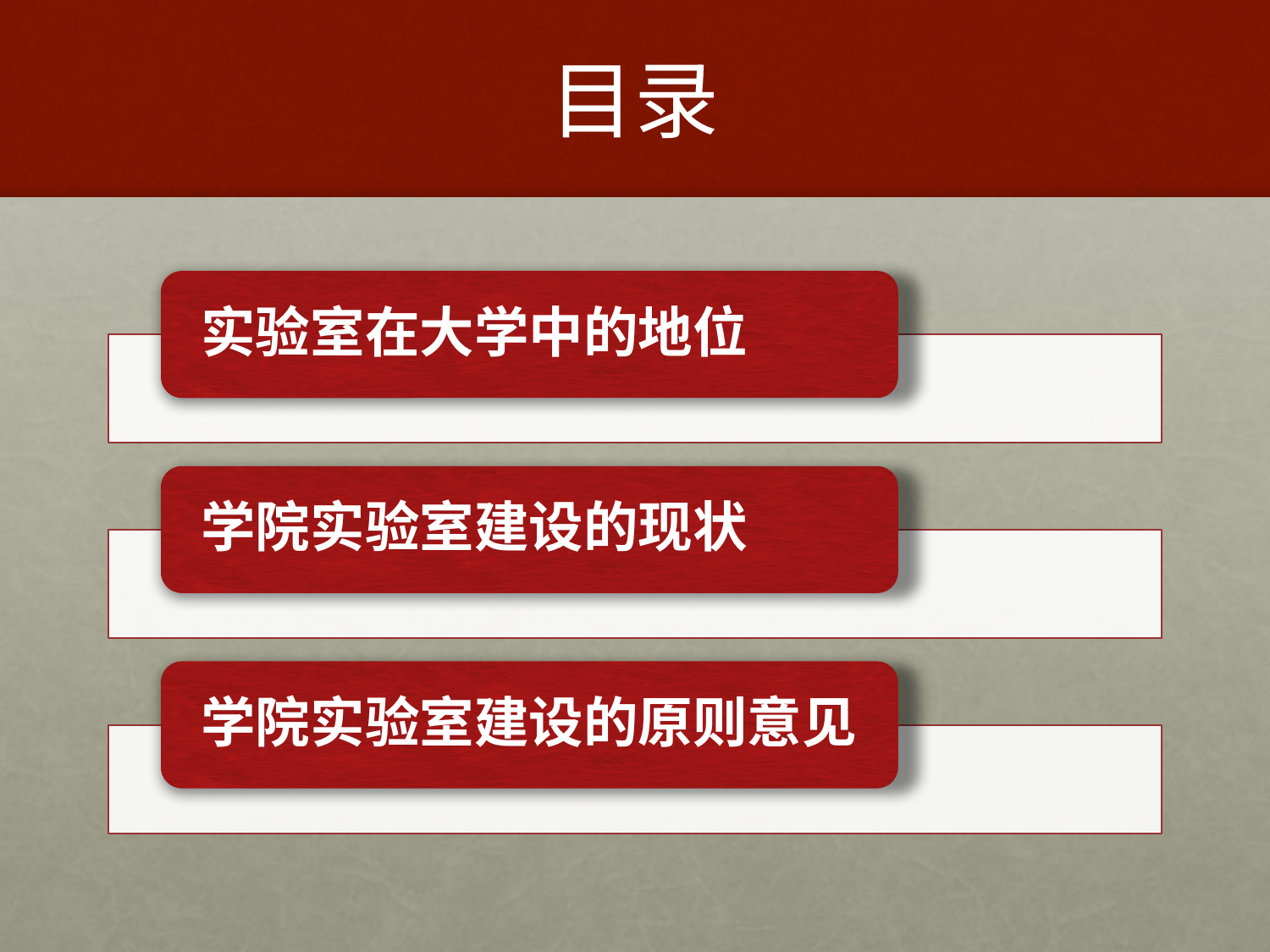

# 目录
实验室在大学中的地位
学院实验室建设的现状
学院实验室建设的原则意见